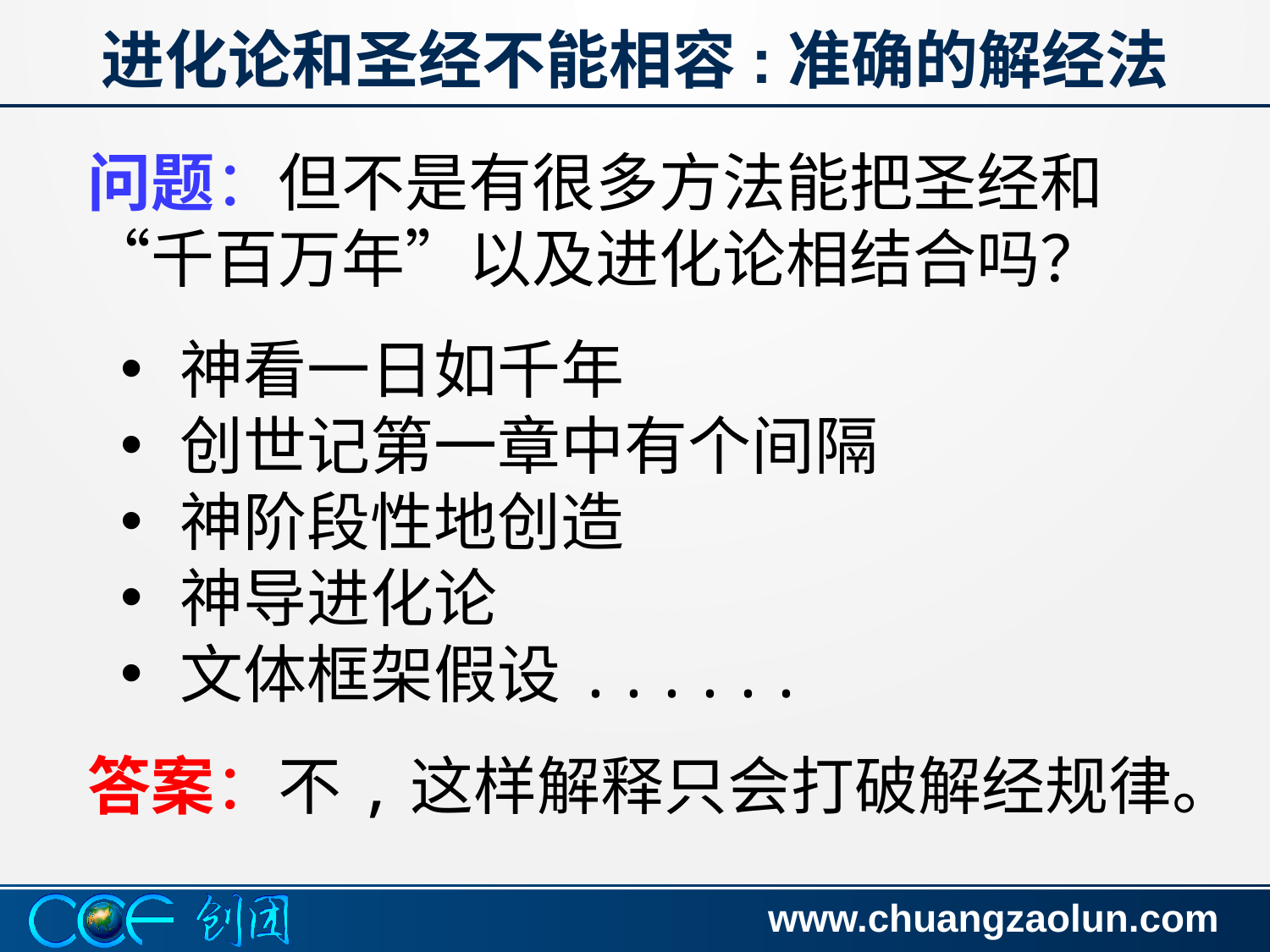

# 进化论和圣经不能相容:准确的解经法
问题：但不是有很多方法能把圣经和“千百万年”以及进化论相结合吗？

 神看一日如千年
 创世记第一章中有个间隔
 神阶段性地创造
 神导进化论
 文体框架假设......

答案：不,这样解释只会打破解经规律。